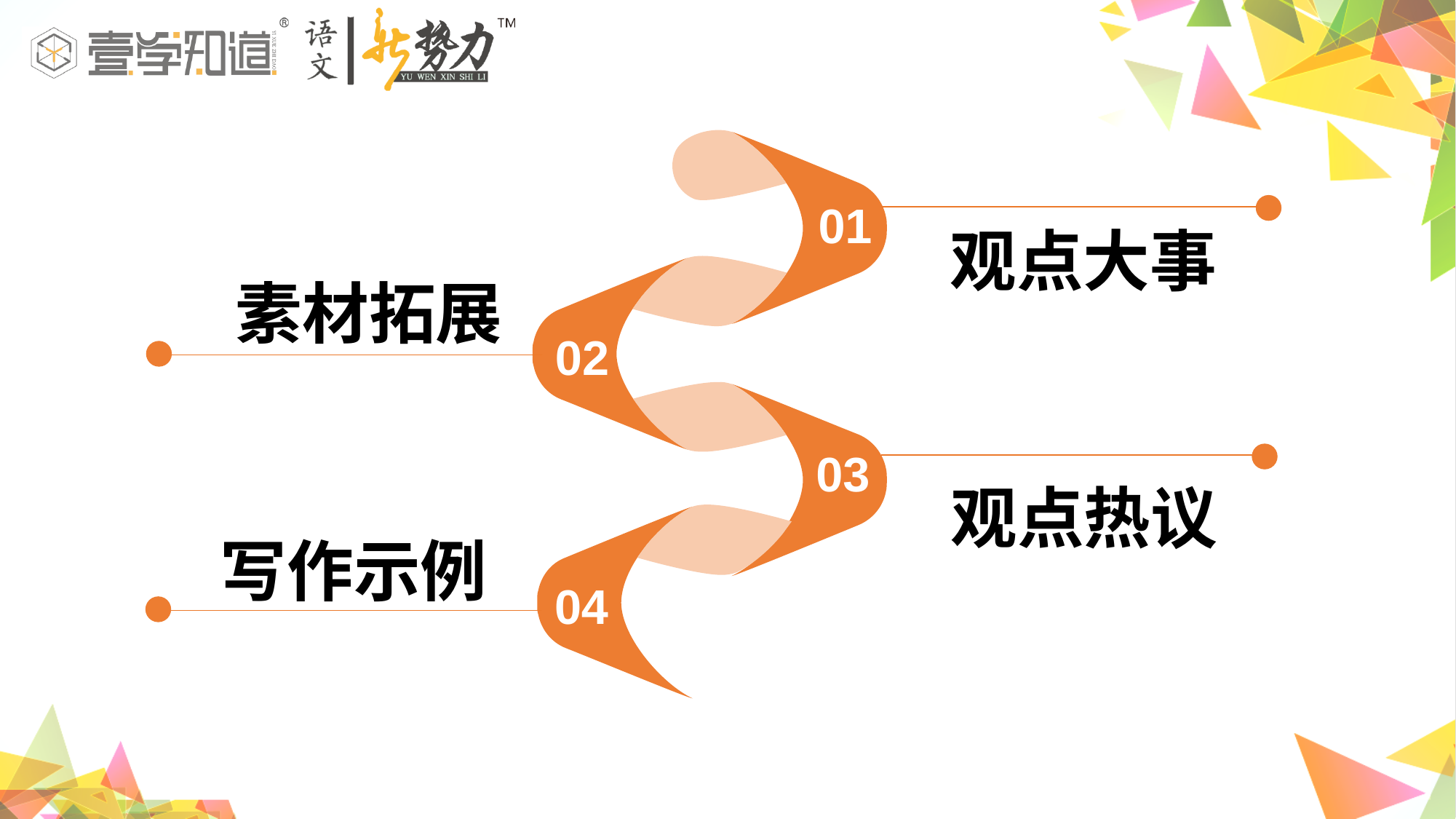

01

    观点大事

   素材拓展

02

03

   观点热议

写作示例
04